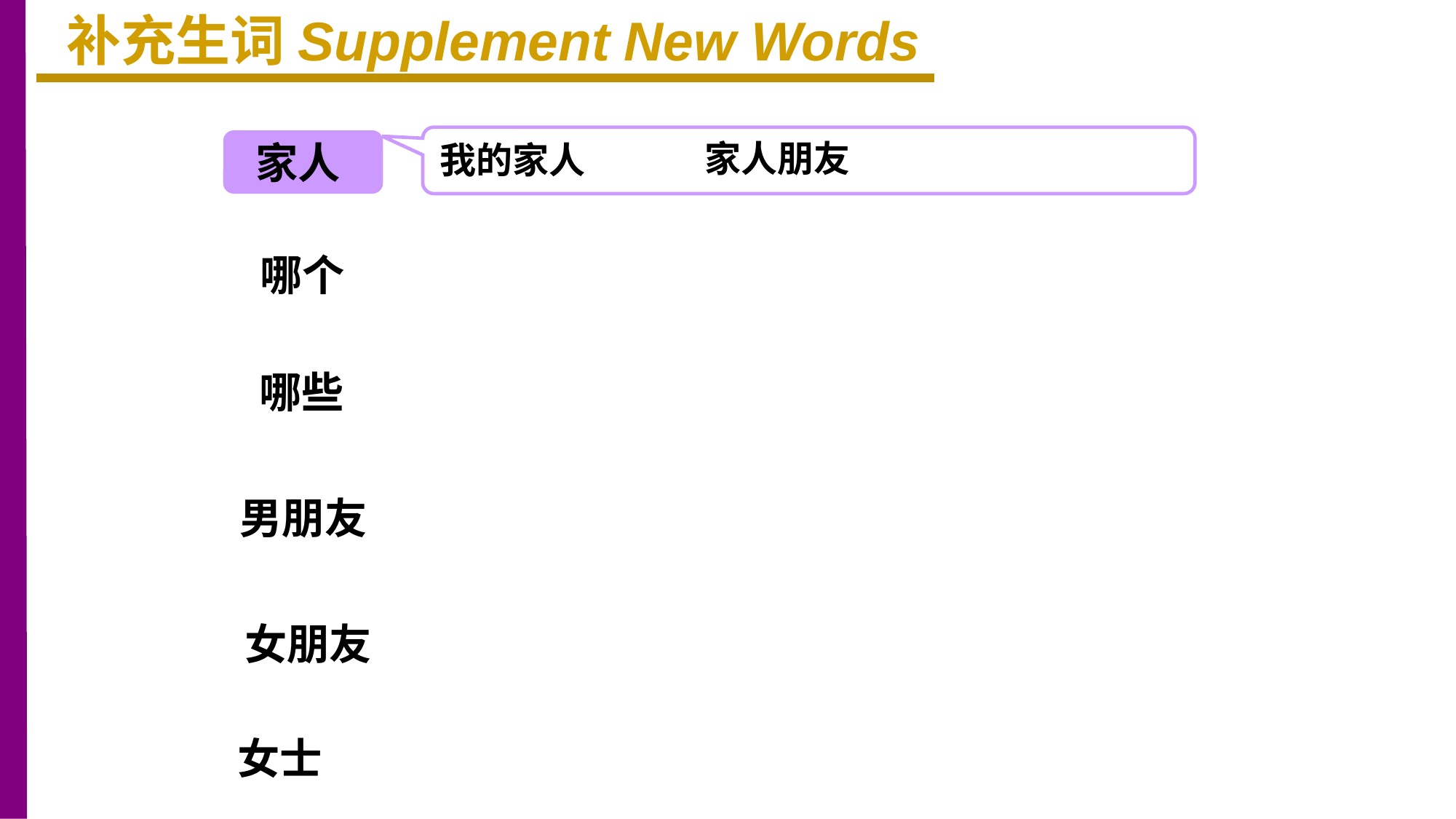

补充生词Supplement New Words

家人
家人朋友

我的家人
哪个
哪些
男朋友
女朋友
女士